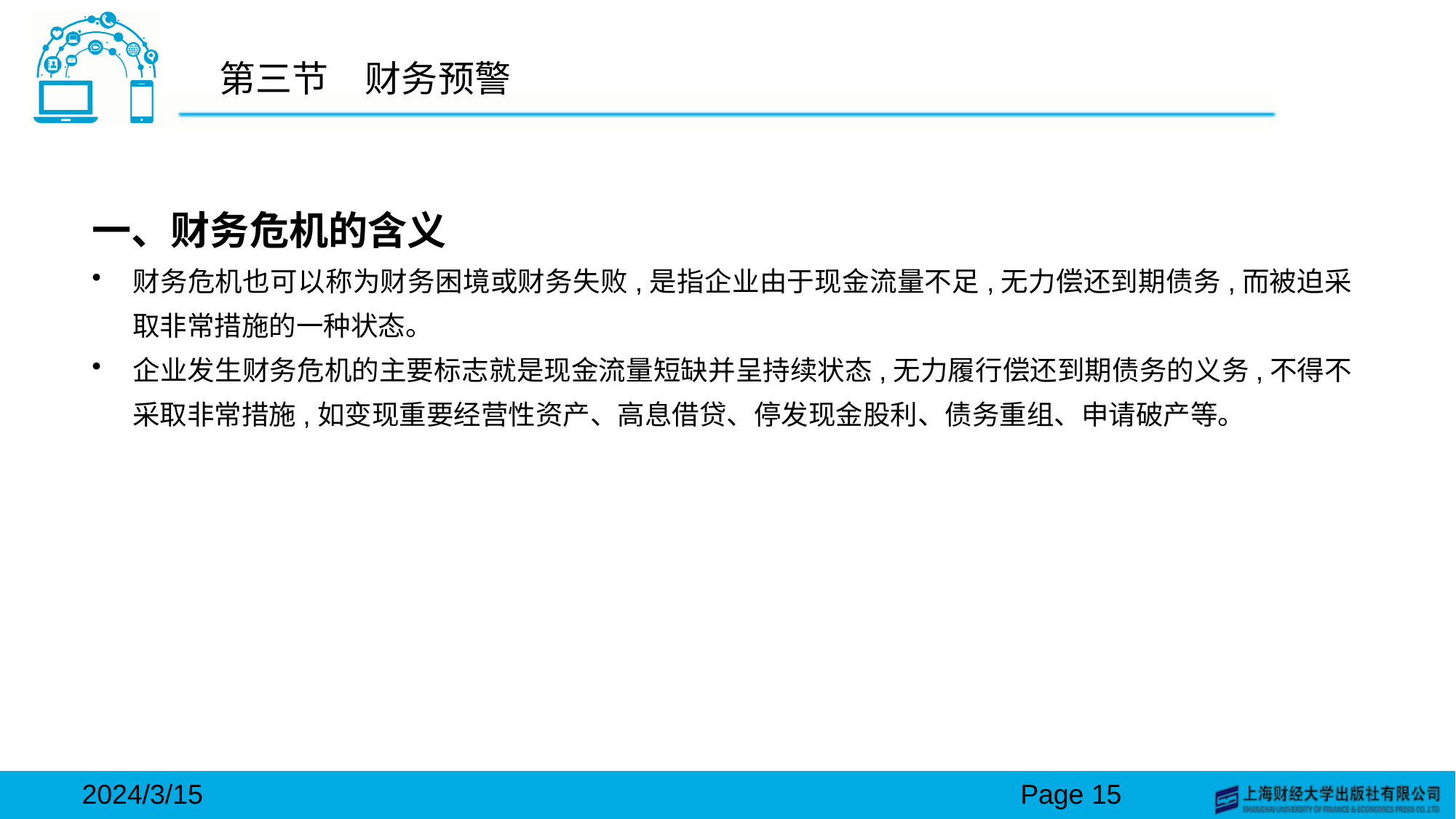

# 第三节　财务预警
一、财务危机的含义
财务危机也可以称为财务困境或财务失败,是指企业由于现金流量不足,无力偿还到期债务,而被迫采取非常措施的一种状态。
企业发生财务危机的主要标志就是现金流量短缺并呈持续状态,无力履行偿还到期债务的义务,不得不采取非常措施,如变现重要经营性资产、高息借贷、停发现金股利、债务重组、申请破产等。

2024/3/15
Page 15